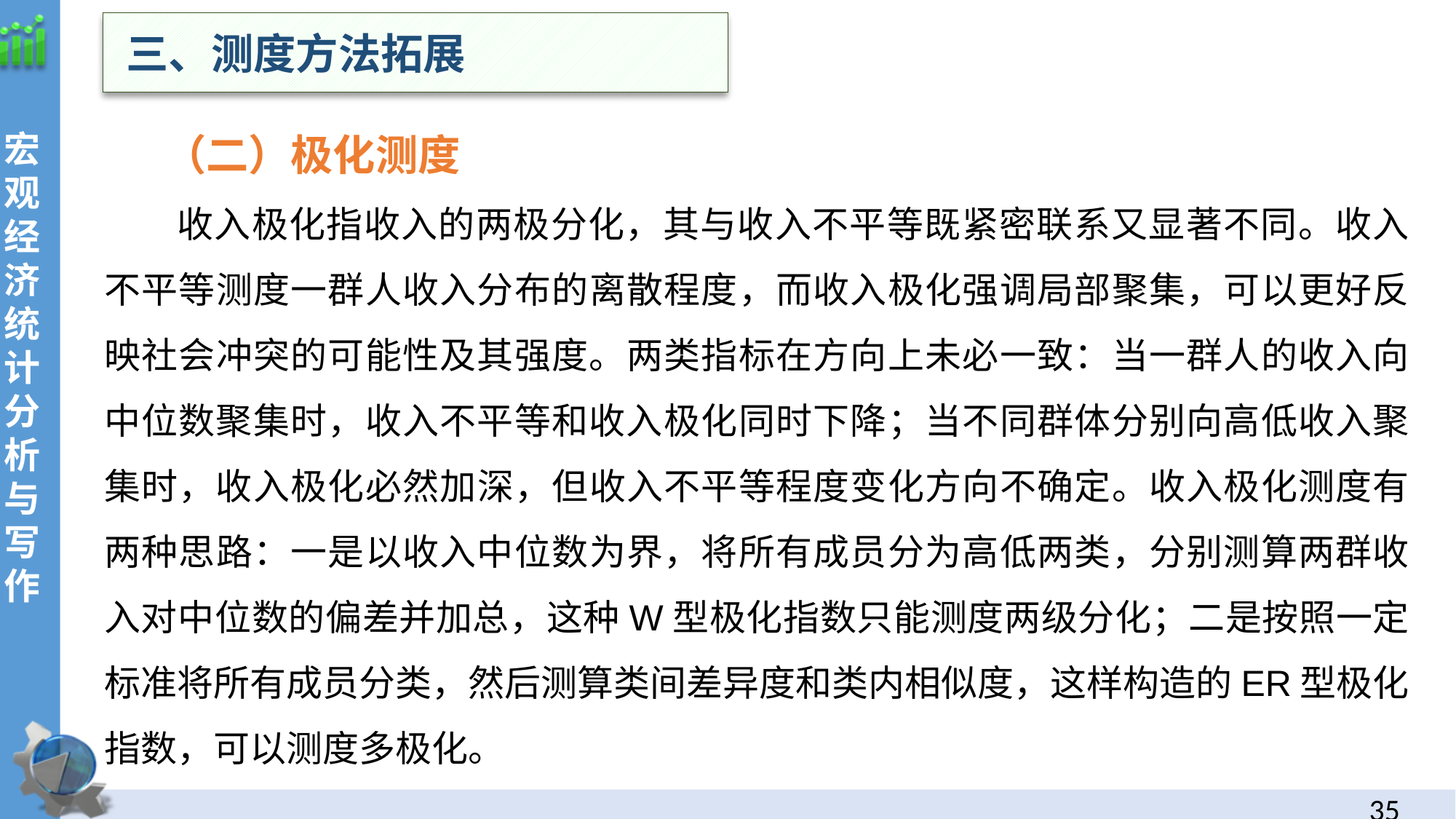

三、测度方法拓展
  （二）极化测度
收入极化指收入的两极分化，其与收入不平等既紧密联系又显著不同。收入不平等测度一群人收入分布的离散程度，而收入极化强调局部聚集，可以更好反映社会冲突的可能性及其强度。两类指标在方向上未必一致：当一群人的收入向中位数聚集时，收入不平等和收入极化同时下降；当不同群体分别向高低收入聚集时，收入极化必然加深，但收入不平等程度变化方向不确定。收入极化测度有两种思路：一是以收入中位数为界，将所有成员分为高低两类，分别测算两群收入对中位数的偏差并加总，这种W型极化指数只能测度两级分化；二是按照一定标准将所有成员分类，然后测算类间差异度和类内相似度，这样构造的ER型极化指数，可以测度多极化。

35